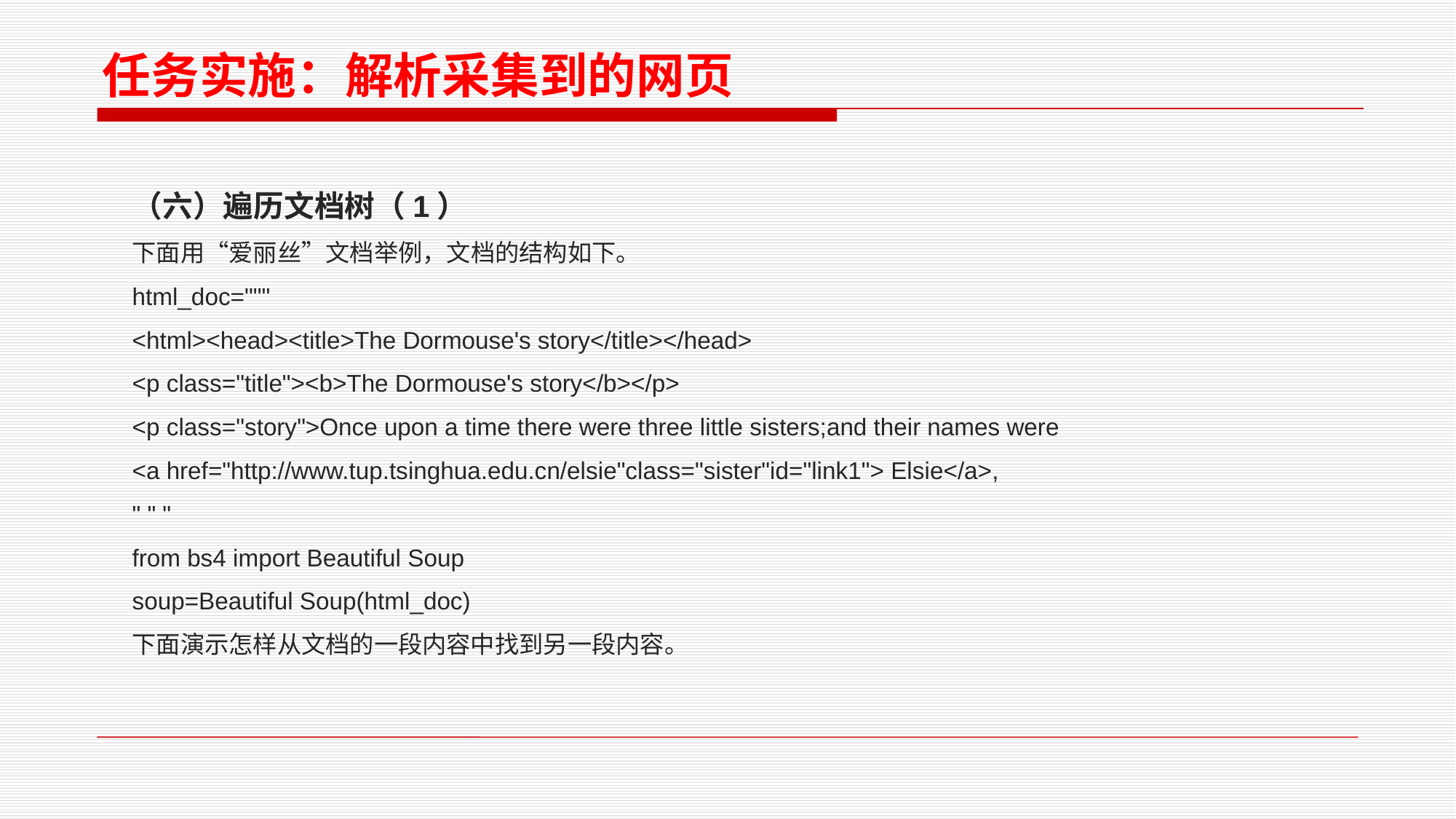

任务实施：解析采集到的网页
（六）遍历文档树（1）
下面用“爱丽丝”文档举例，文档的结构如下。
html_doc="""
<html><head><title>The Dormouse's story</title></head>
<p class="title"><b>The Dormouse's story</b></p>
<p class="story">Once upon a time there were three little sisters;and their names were
<a href="http://www.tup.tsinghua.edu.cn/elsie"class="sister"id="link1"> Elsie</a>,
" " "
from bs4 import Beautiful Soup
soup=Beautiful Soup(html_doc)
下面演示怎样从文档的一段内容中找到另一段内容。

80
80